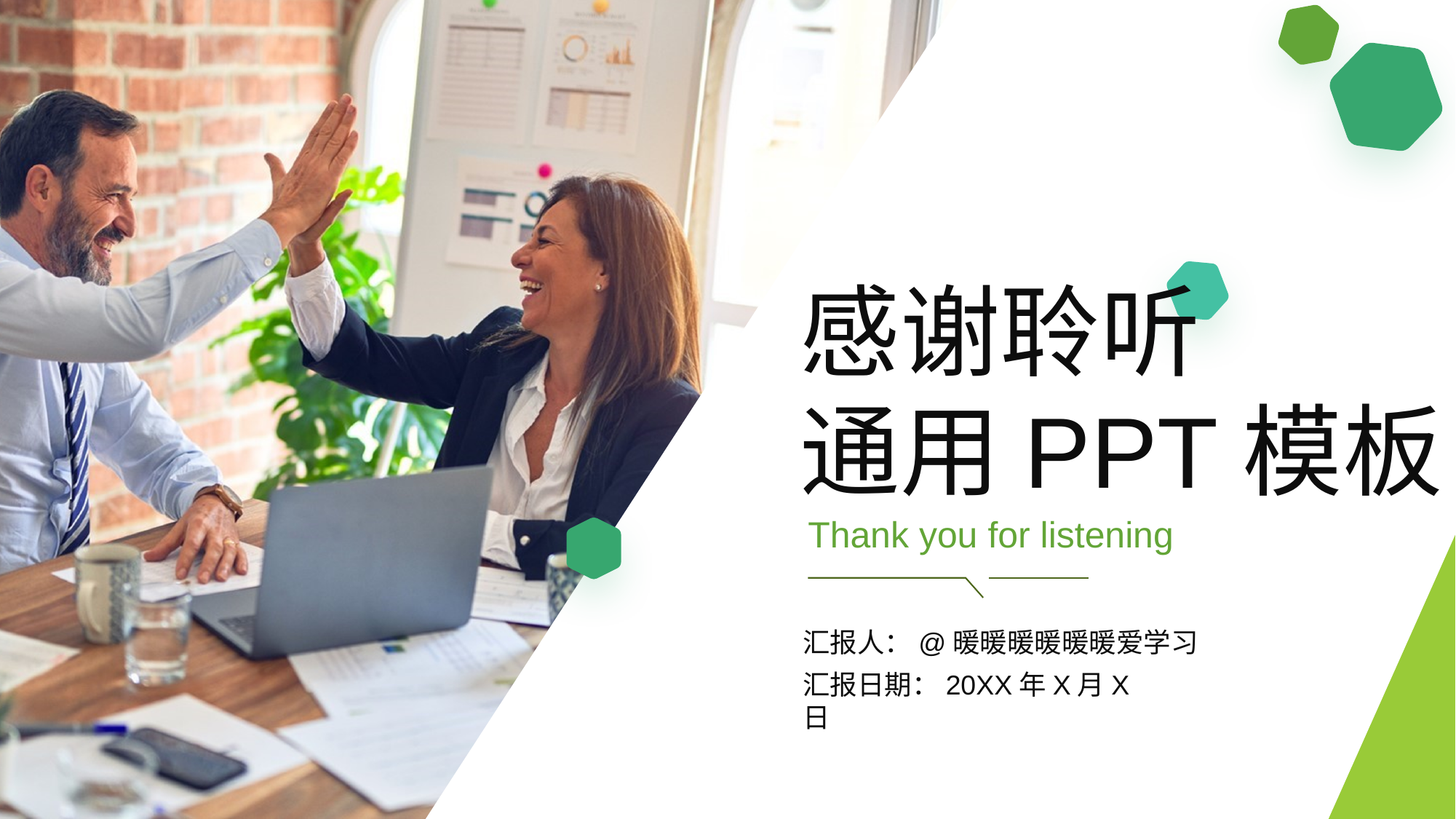

感谢聆听
通用PPT模板
Thank you for listening

汇报人：@暖暖暖暖暖暖爱学习
汇报日期：20XX年X月X日